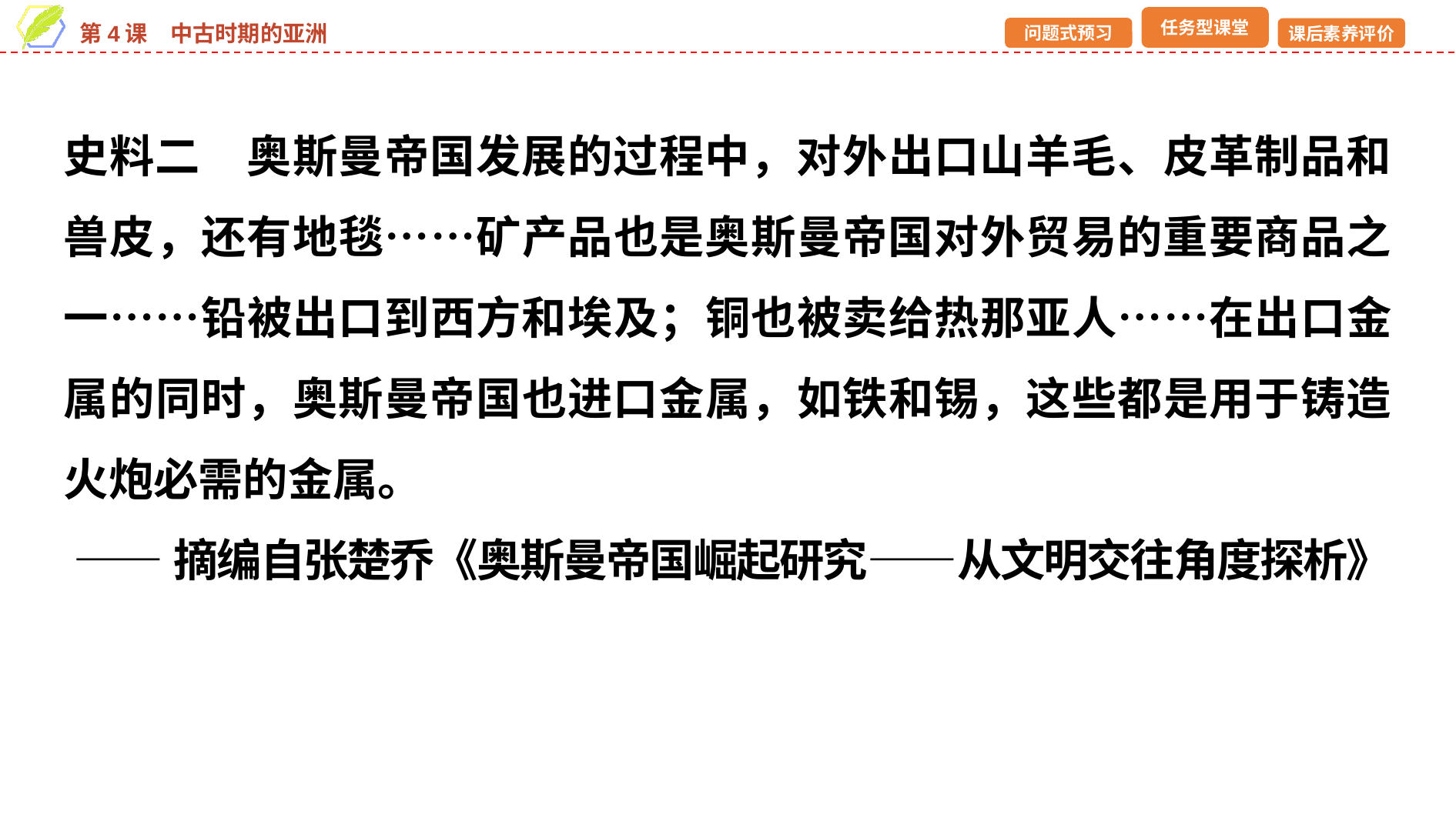

史料二　奥斯曼帝国发展的过程中，对外出口山羊毛、皮革制品和兽皮，还有地毯……矿产品也是奥斯曼帝国对外贸易的重要商品之一……铅被出口到西方和埃及；铜也被卖给热那亚人……在出口金属的同时，奥斯曼帝国也进口金属，如铁和锡，这些都是用于铸造火炮必需的金属。
——摘编自张楚乔《奥斯曼帝国崛起研究——从文明交往角度探析》